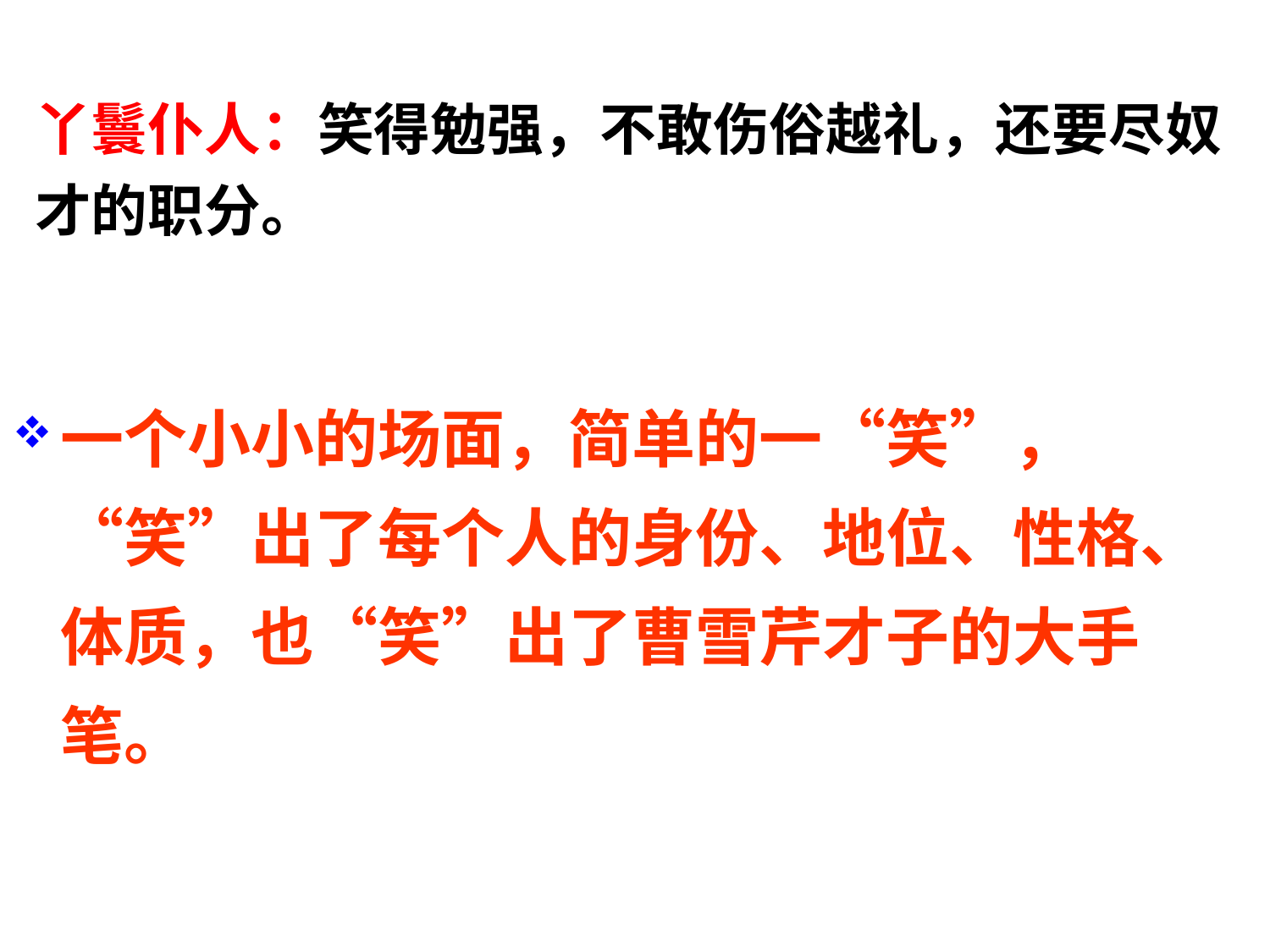

丫鬟仆人：笑得勉强，不敢伤俗越礼，还要尽奴才的职分。
一个小小的场面，简单的一“笑”，“笑”出了每个人的身份、地位、性格、体质，也“笑”出了曹雪芹才子的大手笔。